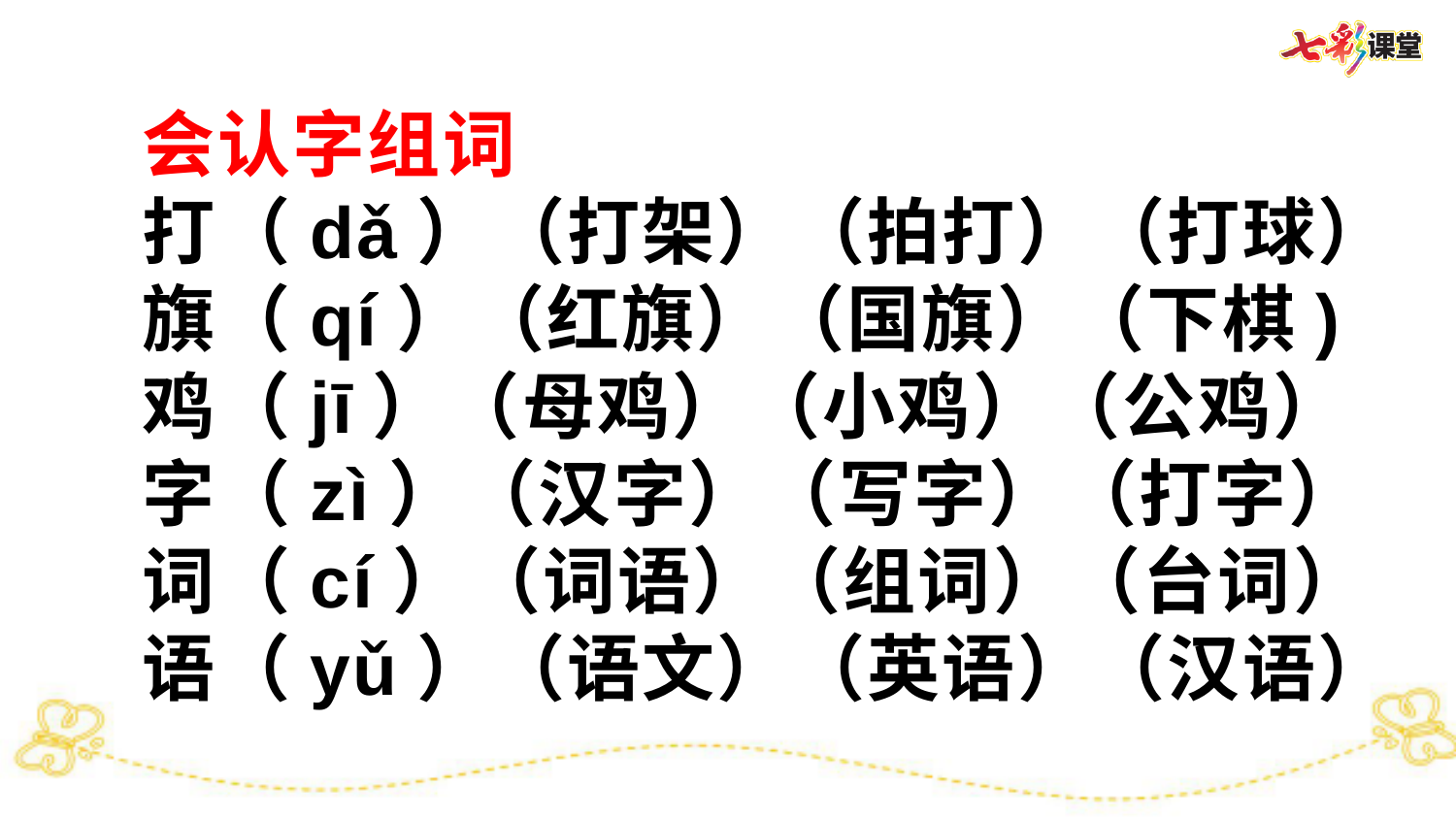

会认字组词
打（dǎ）（打架）（拍打）（打球）
旗（qí）（红旗）（国旗）（下棋)
鸡（jī）（母鸡）（小鸡）（公鸡）
字（zì）（汉字）（写字）（打字）
词（cí）（词语）（组词）（台词）
语（yǔ）（语文）（英语）（汉语）